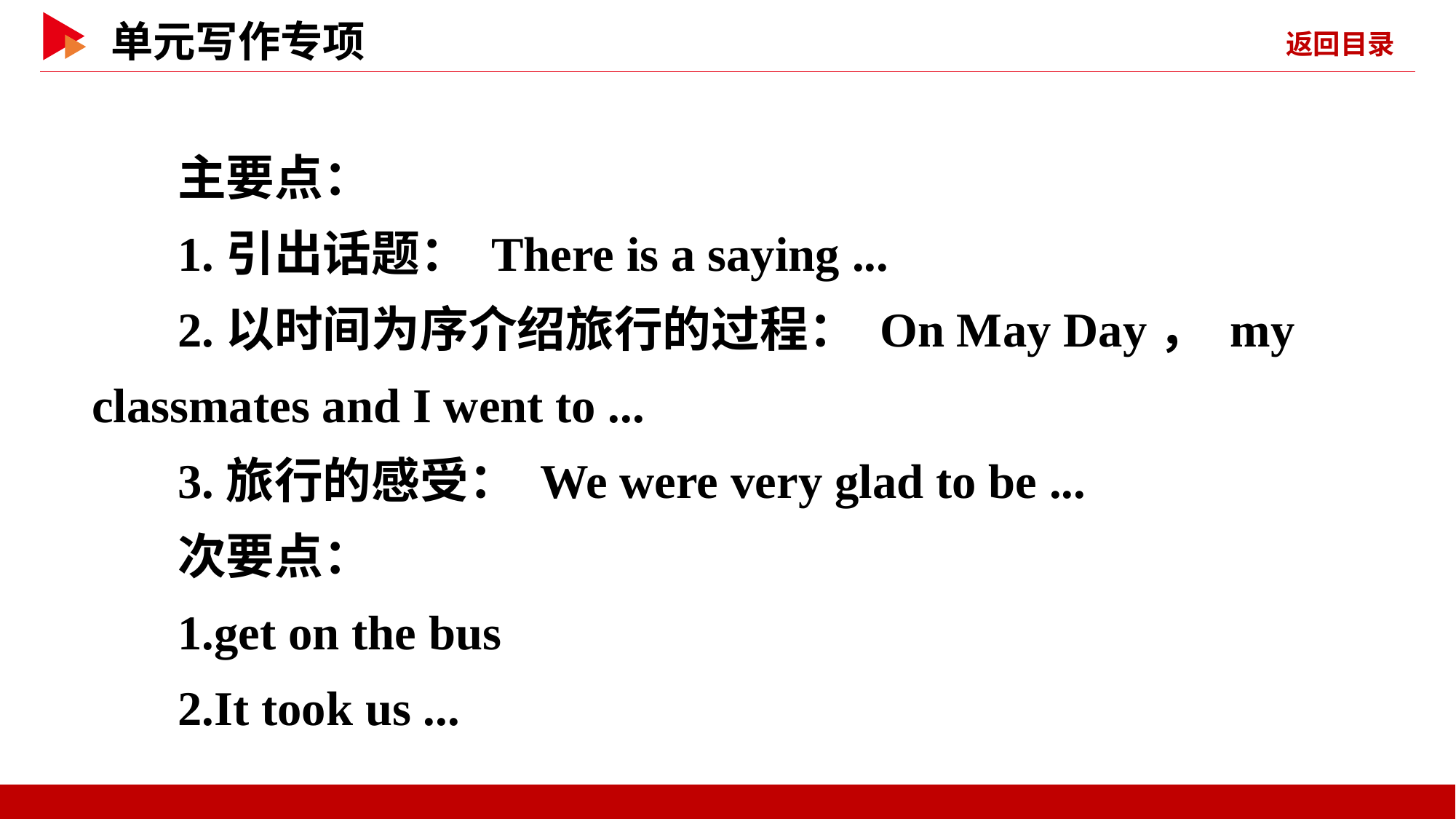

主要点：
1.引出话题： There is a saying ...
2.以时间为序介绍旅行的过程： On May Day， my classmates and I went to ...
3.旅行的感受： We were very glad to be ...
次要点：
1.get on the bus
2.It took us ...